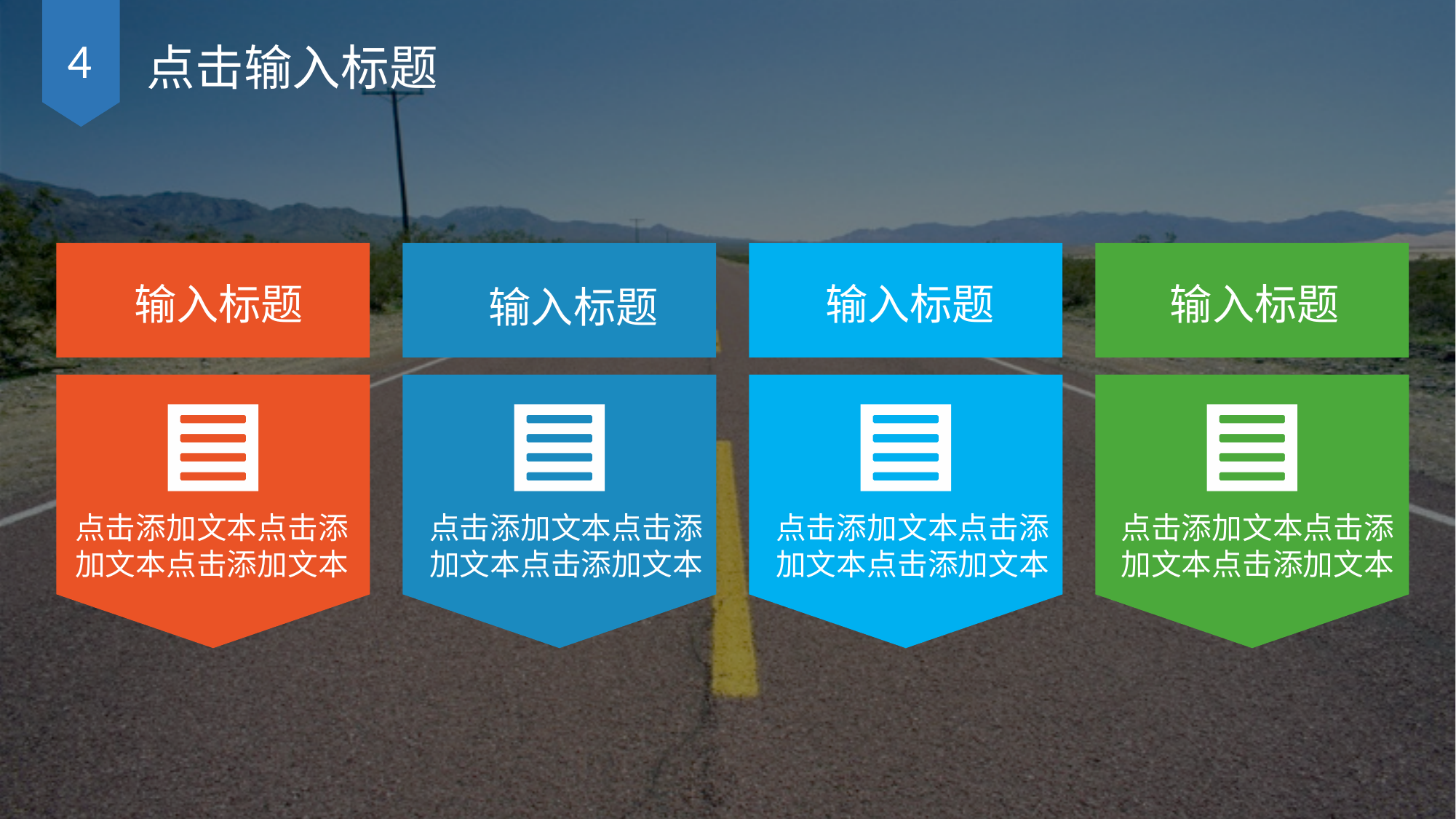

4
点击输入标题

输入标题
输入标题
输入标题
输入标题

点击添加文本点击添加文本点击添加文本
点击添加文本点击添加文本点击添加文本
点击添加文本点击添加文本点击添加文本
点击添加文本点击添加文本点击添加文本